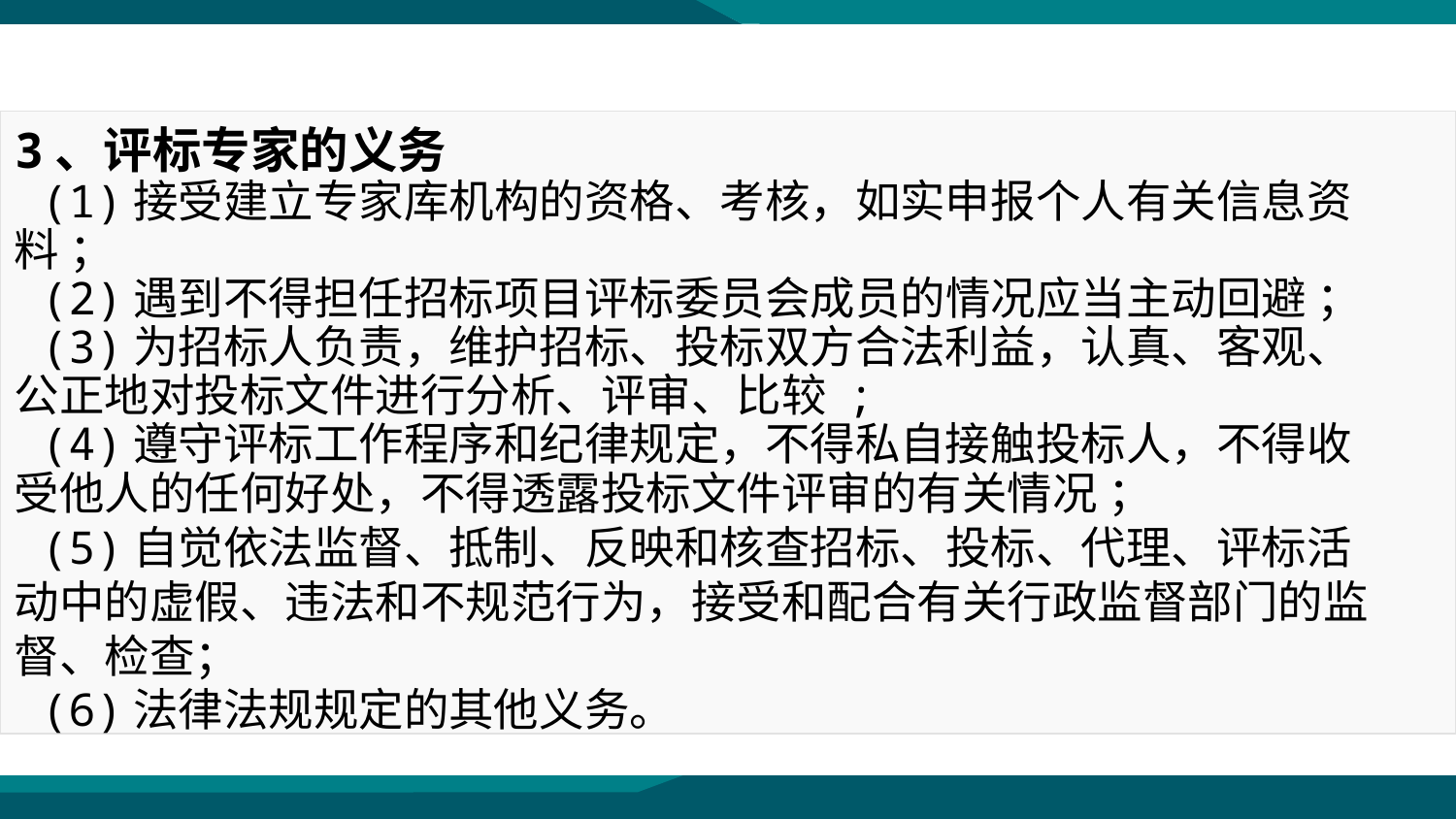

3、评标专家的义务
 (1)接受建立专家库机构的资格、考核，如实申报个人有关信息资料 ；
 (2)遇到不得担任招标项目评标委员会成员的情况应当主动回避 ；
 (3)为招标人负责，维护招标、投标双方合法利益，认真、客观、公正地对投标文件进行分析、评审、比较 ;
 (4)遵守评标工作程序和纪律规定，不得私自接触投标人，不得收受他人的任何好处，不得透露投标文件评审的有关情况 ；
 (5)自觉依法监督、抵制、反映和核查招标、投标、代理、评标活动中的虚假、违法和不规范行为，接受和配合有关行政监督部门的监督、检查；
 (6)法律法规规定的其他义务。